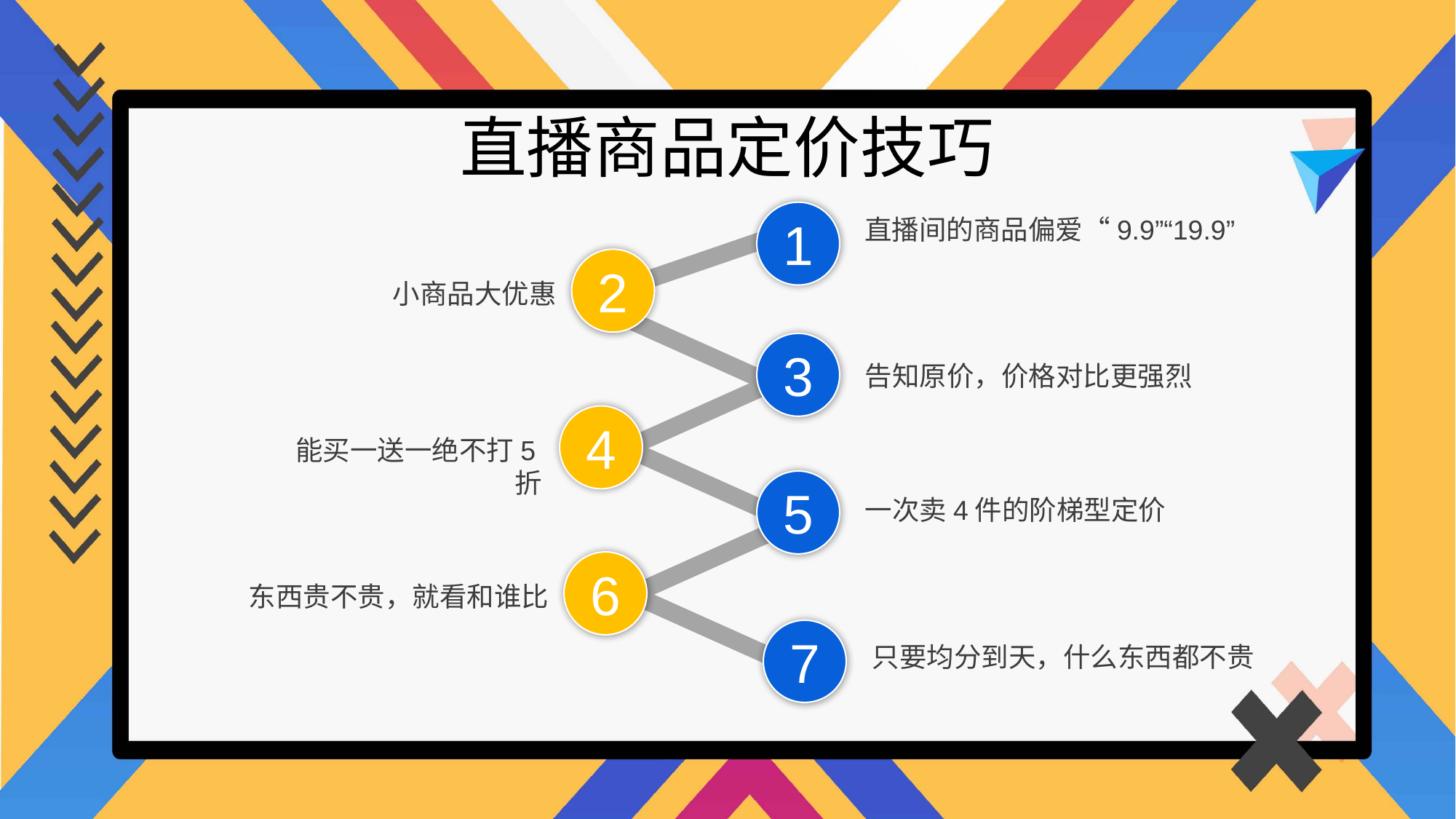

直播商品定价技巧
1
直播间的商品偏爱“9.9”“19.9”
2

小商品大优惠
3

告知原价，价格对比更强烈
4

能买一送一绝不打5折

5
一次卖4件的阶梯型定价
6

东西贵不贵，就看和谁比

7
只要均分到天，什么东西都不贵